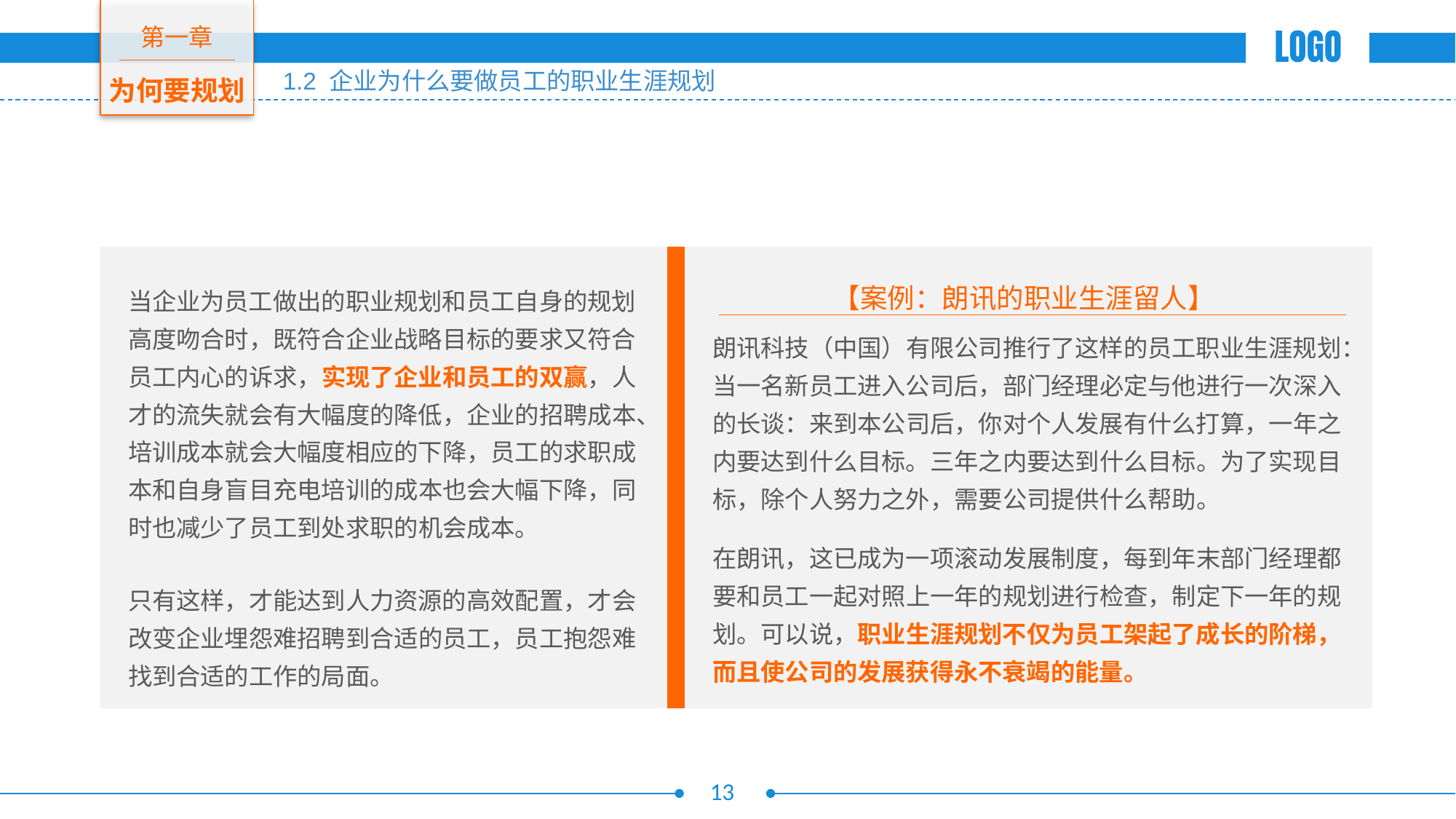

【案例：朗讯的职业生涯留人】
当企业为员工做出的职业规划和员工自身的规划高度吻合时，既符合企业战略目标的要求又符合员工内心的诉求，实现了企业和员工的双赢，人才的流失就会有大幅度的降低，企业的招聘成本、培训成本就会大幅度相应的下降，员工的求职成本和自身盲目充电培训的成本也会大幅下降，同时也减少了员工到处求职的机会成本。
朗讯科技（中国）有限公司推行了这样的员工职业生涯规划：当一名新员工进入公司后，部门经理必定与他进行一次深入的长谈：来到本公司后，你对个人发展有什么打算，一年之内要达到什么目标。三年之内要达到什么目标。为了实现目标，除个人努力之外，需要公司提供什么帮助。
在朗讯，这已成为一项滚动发展制度，每到年末部门经理都要和员工一起对照上一年的规划进行检查，制定下一年的规划。可以说，职业生涯规划不仅为员工架起了成长的阶梯，而且使公司的发展获得永不衰竭的能量。
只有这样，才能达到人力资源的高效配置，才会改变企业埋怨难招聘到合适的员工，员工抱怨难找到合适的工作的局面。